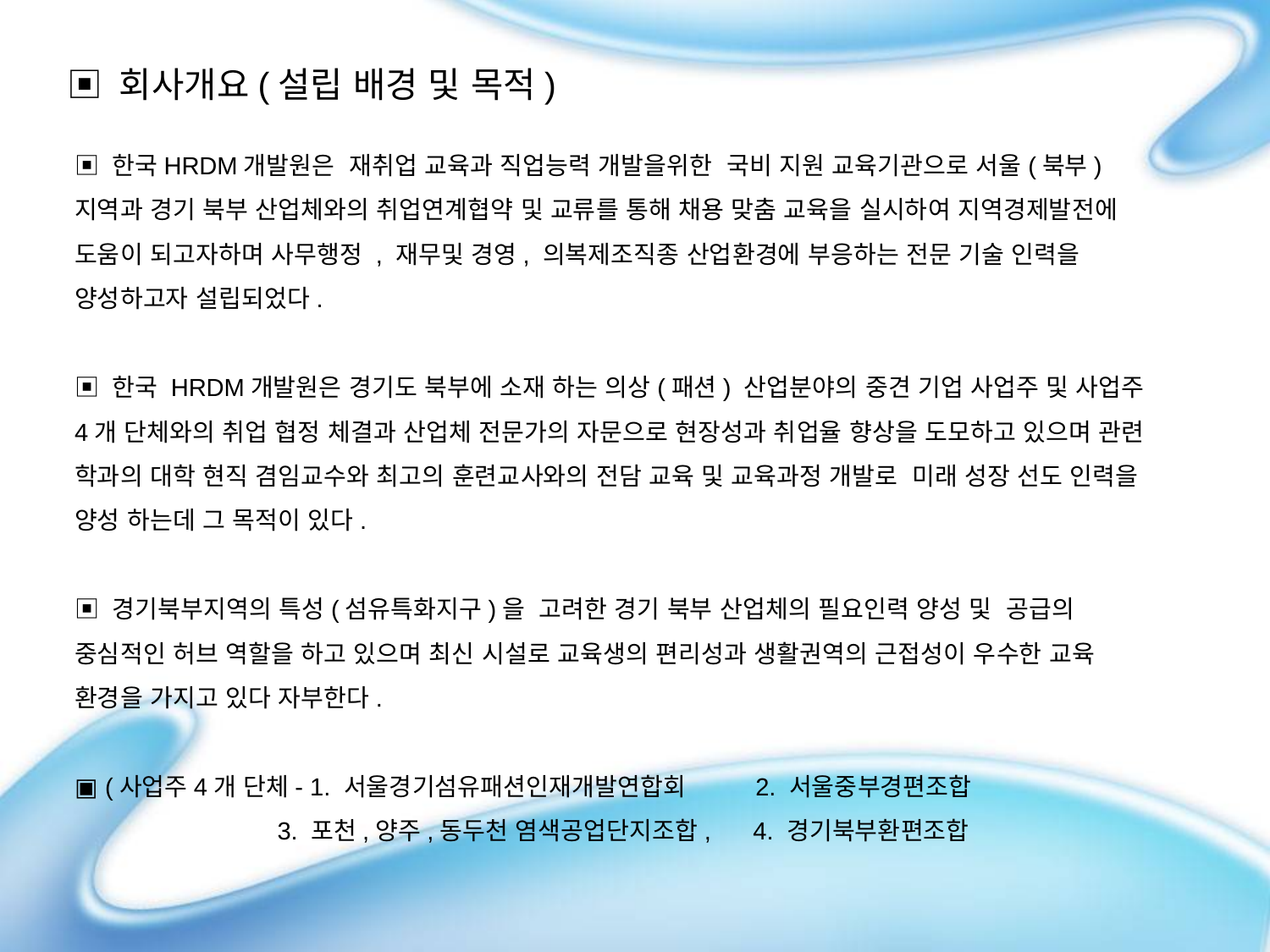

▣ 회사개요(설립 배경 및 목적)
▣ 한국HRDM개발원은  재취업 교육과 직업능력 개발을위한  국비 지원 교육기관으로 서울(북부)지역과 경기 북부 산업체와의 취업연계협약 및 교류를 통해 채용 맞춤 교육을 실시하여 지역경제발전에 도움이 되고자하며 사무행정 , 재무및 경영, 의복제조직종 산업환경에 부응하는 전문 기술 인력을 양성하고자 설립되었다.

▣ 한국 HRDM개발원은 경기도 북부에 소재 하는 의상(패션) 산업분야의 중견 기업 사업주 및 사업주 4개 단체와의 취업 협정 체결과 산업체 전문가의 자문으로 현장성과 취업율 향상을 도모하고 있으며 관련 학과의 대학 현직 겸임교수와 최고의 훈련교사와의 전담 교육 및 교육과정 개발로  미래 성장 선도 인력을 양성 하는데 그 목적이 있다.

▣ 경기북부지역의 특성(섬유특화지구)을  고려한 경기 북부 산업체의 필요인력 양성 및  공급의 중심적인 허브 역할을 하고 있으며 최신 시설로 교육생의 편리성과 생활권역의 근접성이 우수한 교육 환경을 가지고 있다 자부한다.

▣ (사업주4개 단체- 1. 서울경기섬유패션인재개발연합회         2. 서울중부경편조합
                             3. 포천,양주,동두천 염색공업단지조합,      4. 경기북부환편조합